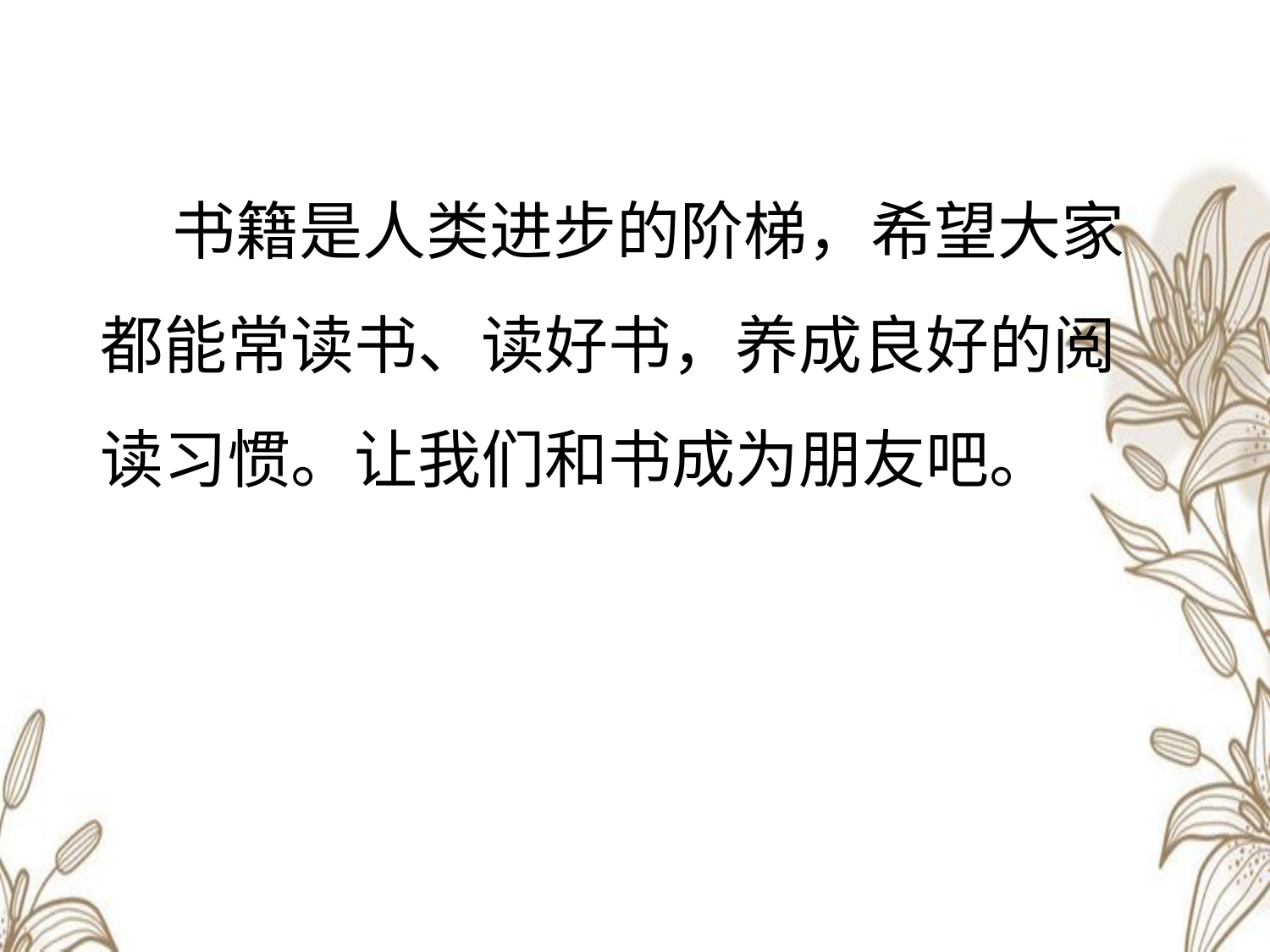

书籍是人类进步的阶梯，希望大家都能常读书、读好书，养成良好的阅读习惯。让我们和书成为朋友吧。